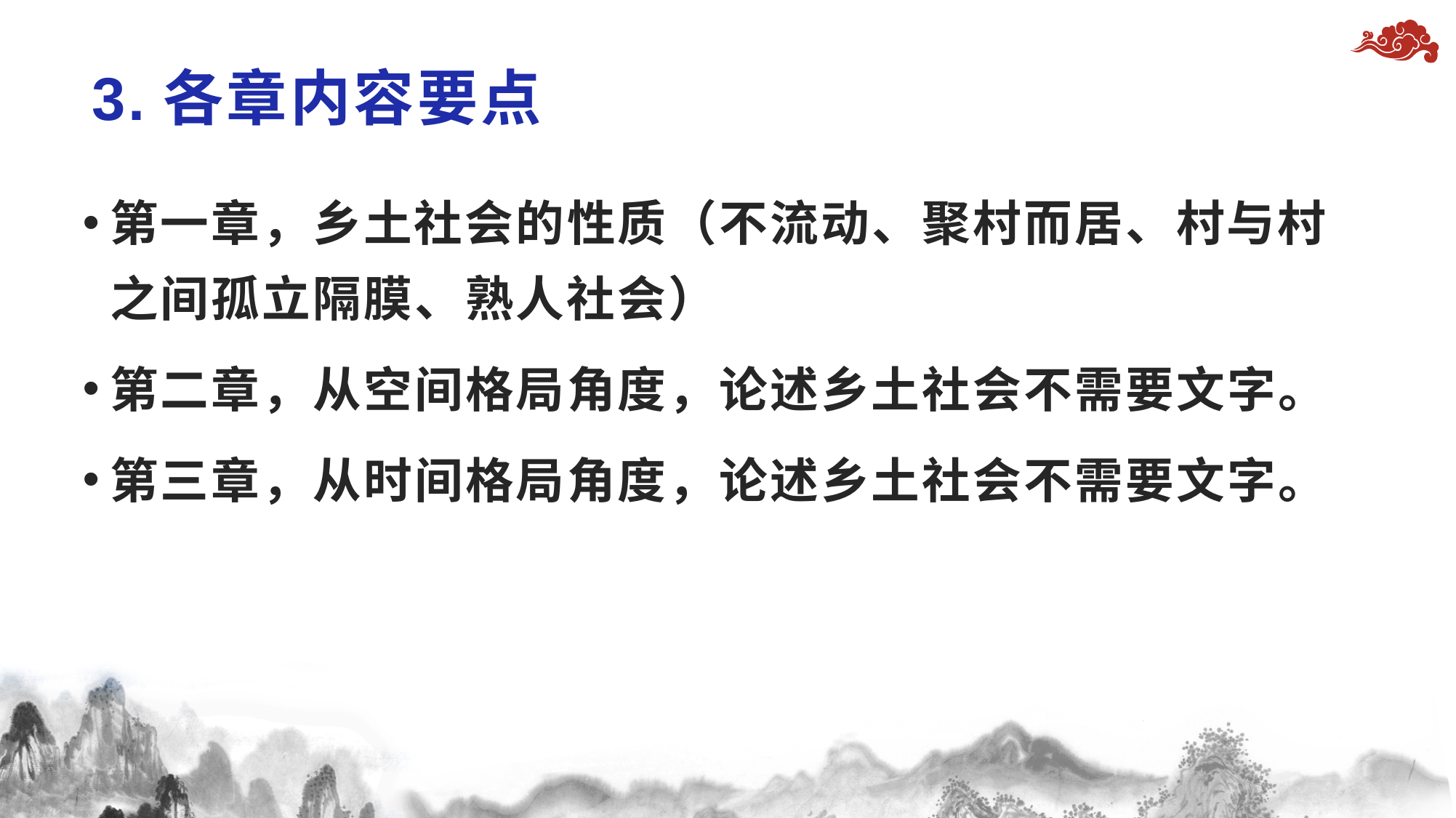

# 3.各章内容要点
第一章，乡土社会的性质（不流动、聚村而居、村与村之间孤立隔膜、熟人社会）
第二章，从空间格局角度，论述乡土社会不需要文字。
第三章，从时间格局角度，论述乡土社会不需要文字。